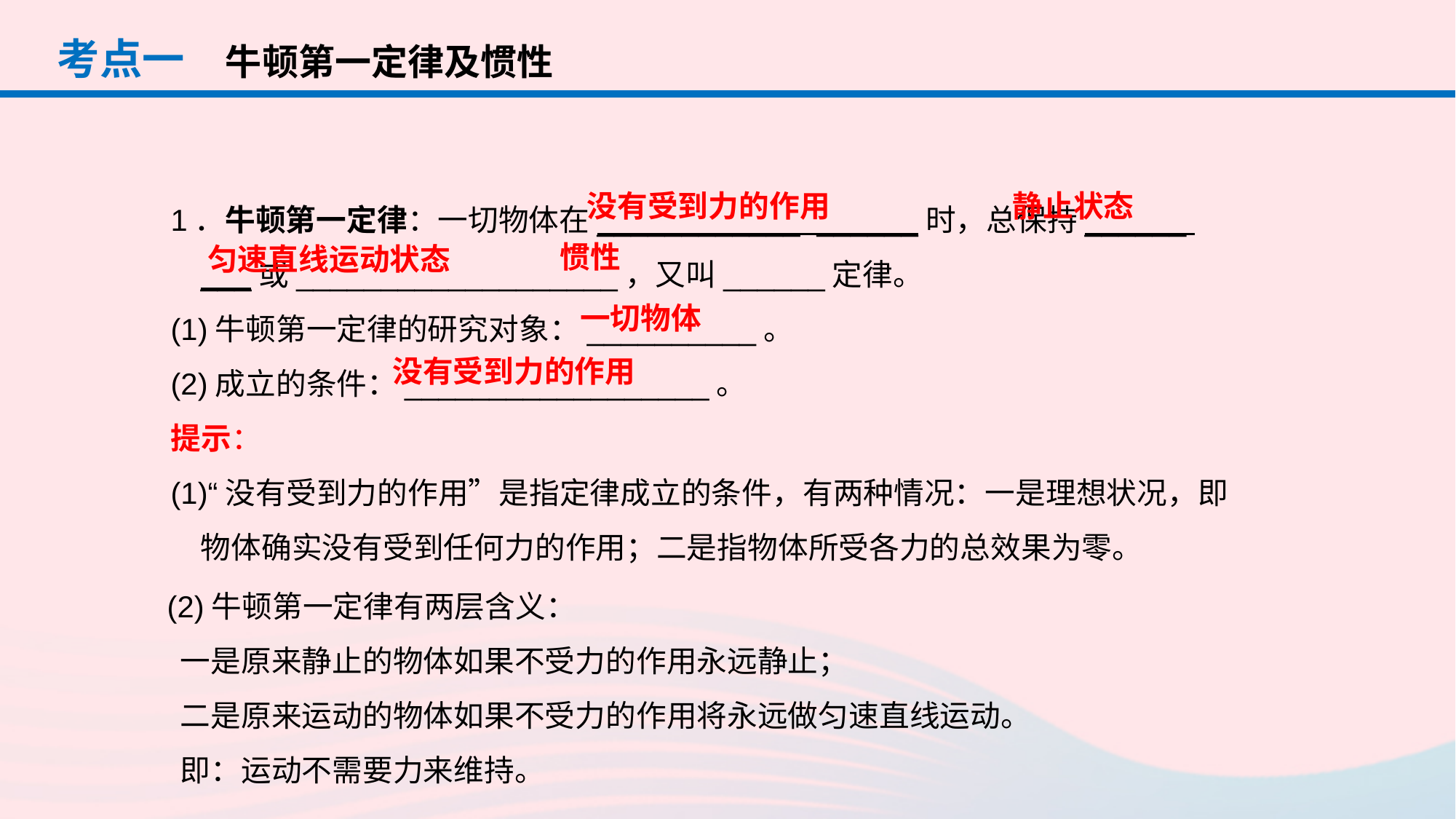

考点一
牛顿第一定律及惯性
1．牛顿第一定律：一切物体在____________  ______时，总保持______  ___或___________________，又叫______定律。
(1)牛顿第一定律的研究对象：__________。
(2)成立的条件：__________________。
提示：
(1)“没有受到力的作用”是指定律成立的条件，有两种情况：一是理想状况，即物体确实没有受到任何力的作用；二是指物体所受各力的总效果为零。
没有受到力的作用
静止状态
惯性
匀速直线运动状态
一切物体
没有受到力的作用
  (2)牛顿第一定律有两层含义：
	一是原来静止的物体如果不受力的作用永远静止；
	二是原来运动的物体如果不受力的作用将永远做匀速直线运动。
    	即：运动不需要力来维持。